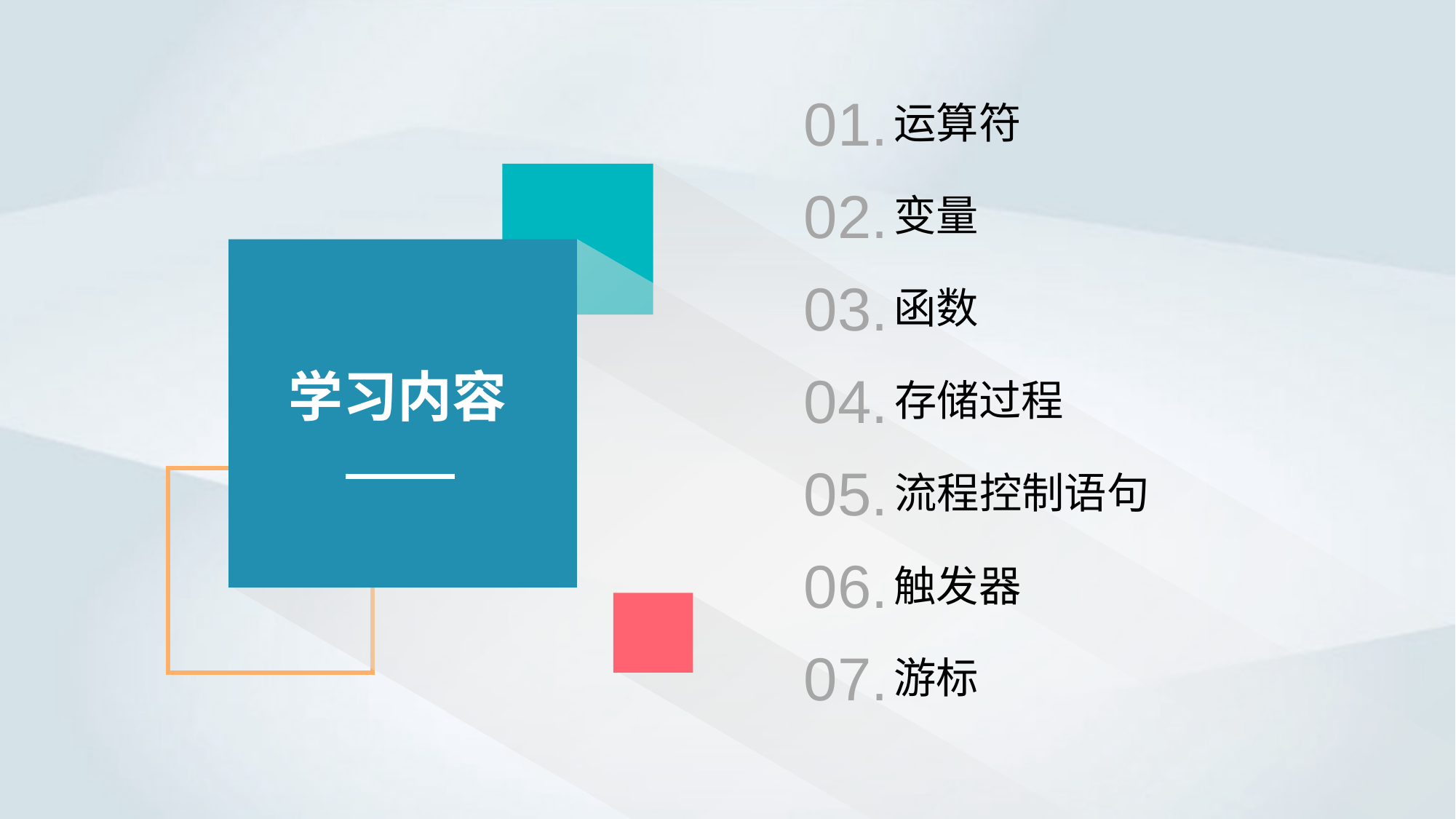

01.
运算符

02.
变量

03.
函数
学习内容
04.
存储过程
05.
流程控制语句

06.
触发器

07.
游标